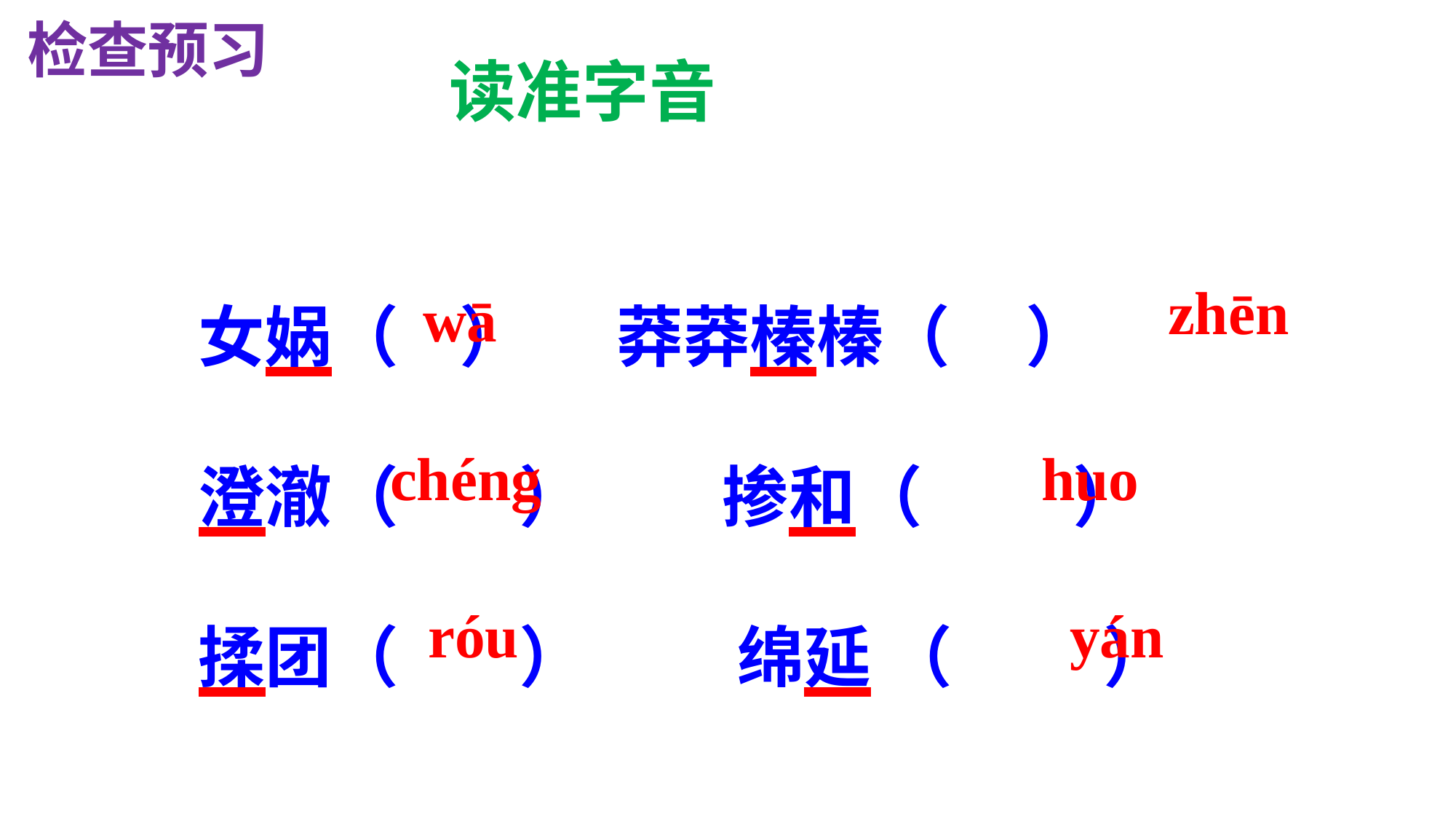

检查预习
读准字音
女娲（    ）      莽莽榛榛（     ）
澄澈（        ）         掺和（          ）
揉团（        ）          绵延 （          ）
zhēn
wā
chéng
  huo
 róu
 yán